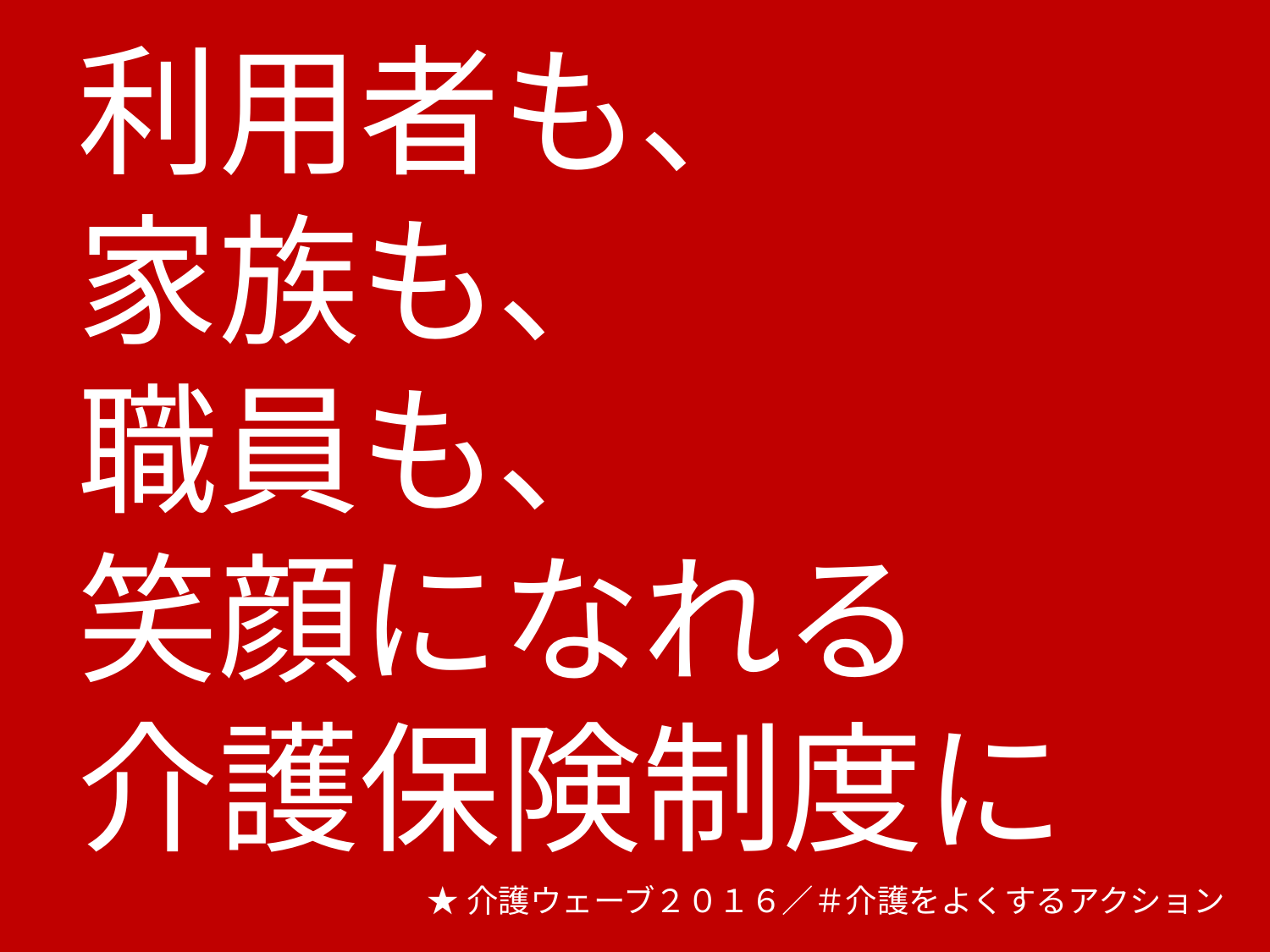

# 利用者も､ 家族も､ 職員も、 笑顔になれる 介護保険制度に
★介護ウェーブ２０１６／＃介護をよくするアクション